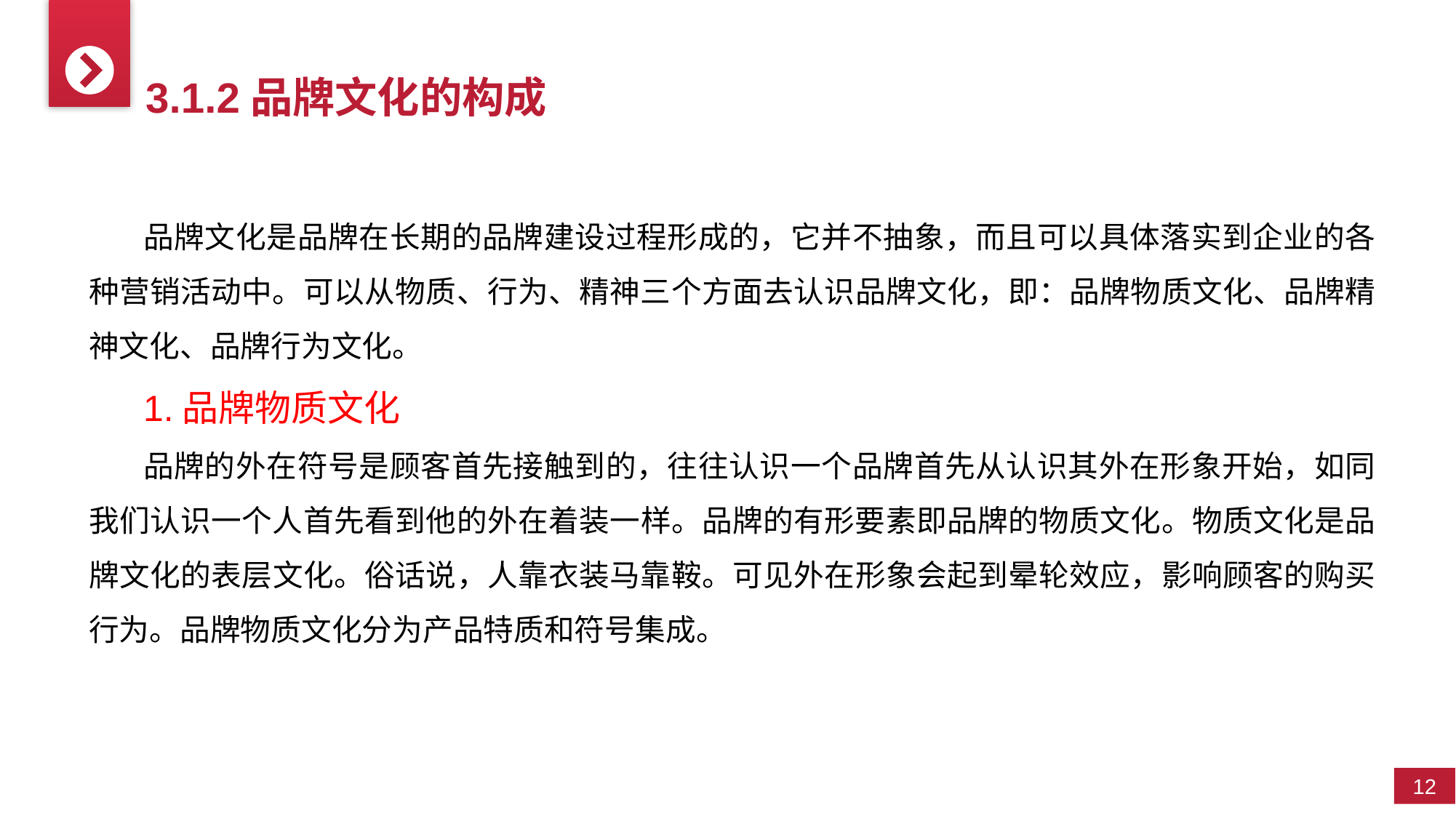

3.1.2品牌文化的构成
品牌文化是品牌在长期的品牌建设过程形成的，它并不抽象，而且可以具体落实到企业的各种营销活动中。可以从物质、行为、精神三个方面去认识品牌文化，即：品牌物质文化、品牌精神文化、品牌行为文化。
1.品牌物质文化
品牌的外在符号是顾客首先接触到的，往往认识一个品牌首先从认识其外在形象开始，如同我们认识一个人首先看到他的外在着装一样。品牌的有形要素即品牌的物质文化。物质文化是品牌文化的表层文化。俗话说，人靠衣装马靠鞍。可见外在形象会起到晕轮效应，影响顾客的购买行为。品牌物质文化分为产品特质和符号集成。